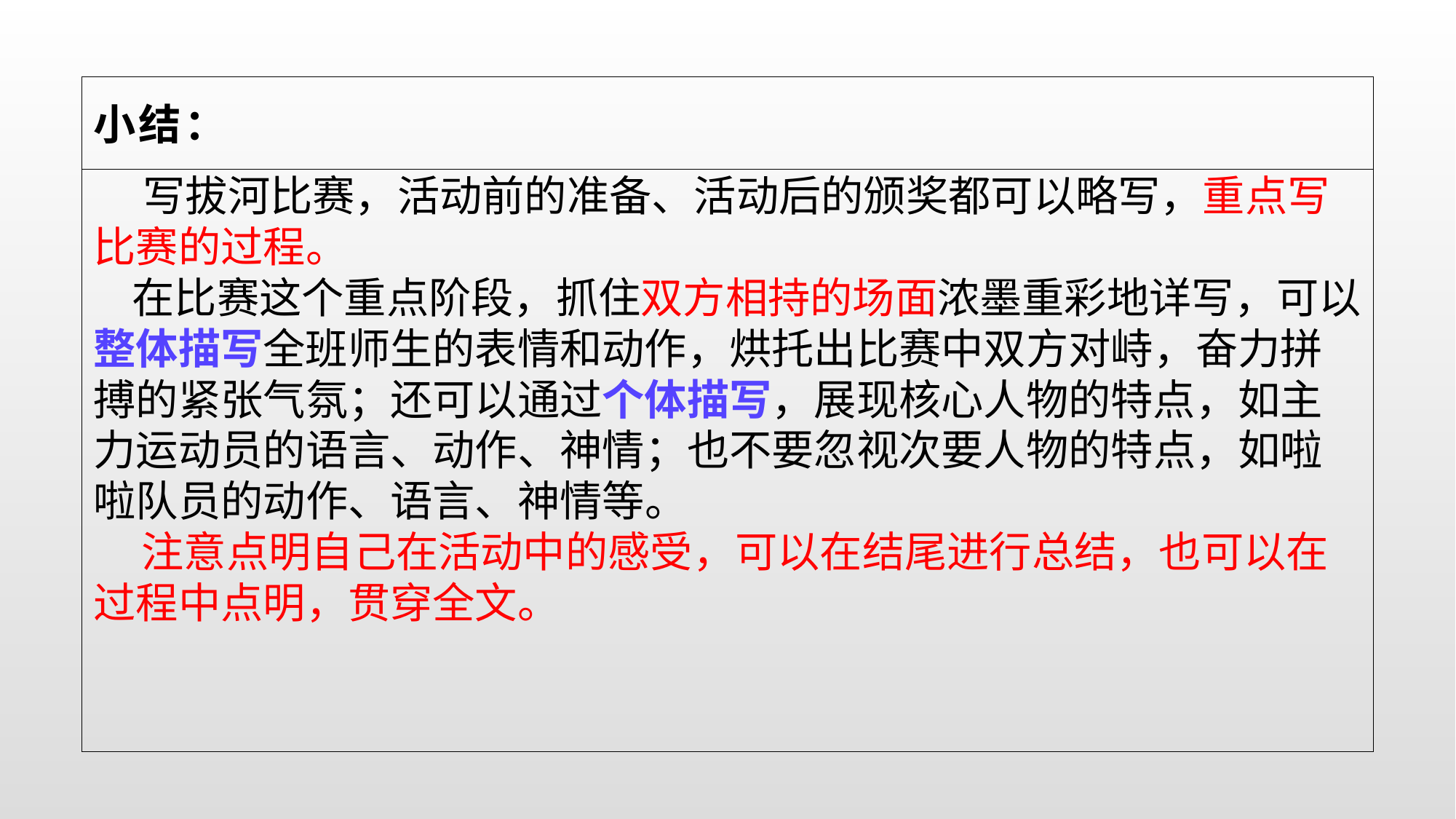

小结：
        写拔河比赛，活动前的准备、活动后的颁奖都可以略写，重点写比赛的过程。
   在比赛这个重点阶段，抓住双方相持的场面浓墨重彩地详写，可以整体描写全班师生的表情和动作，烘托出比赛中双方对峙，奋力拼搏的紧张气氛；还可以通过个体描写，展现核心人物的特点，如主力运动员的语言、动作、神情；也不要忽视次要人物的特点，如啦啦队员的动作、语言、神情等。
    注意点明自己在活动中的感受，可以在结尾进行总结，也可以在过程中点明，贯穿全文。